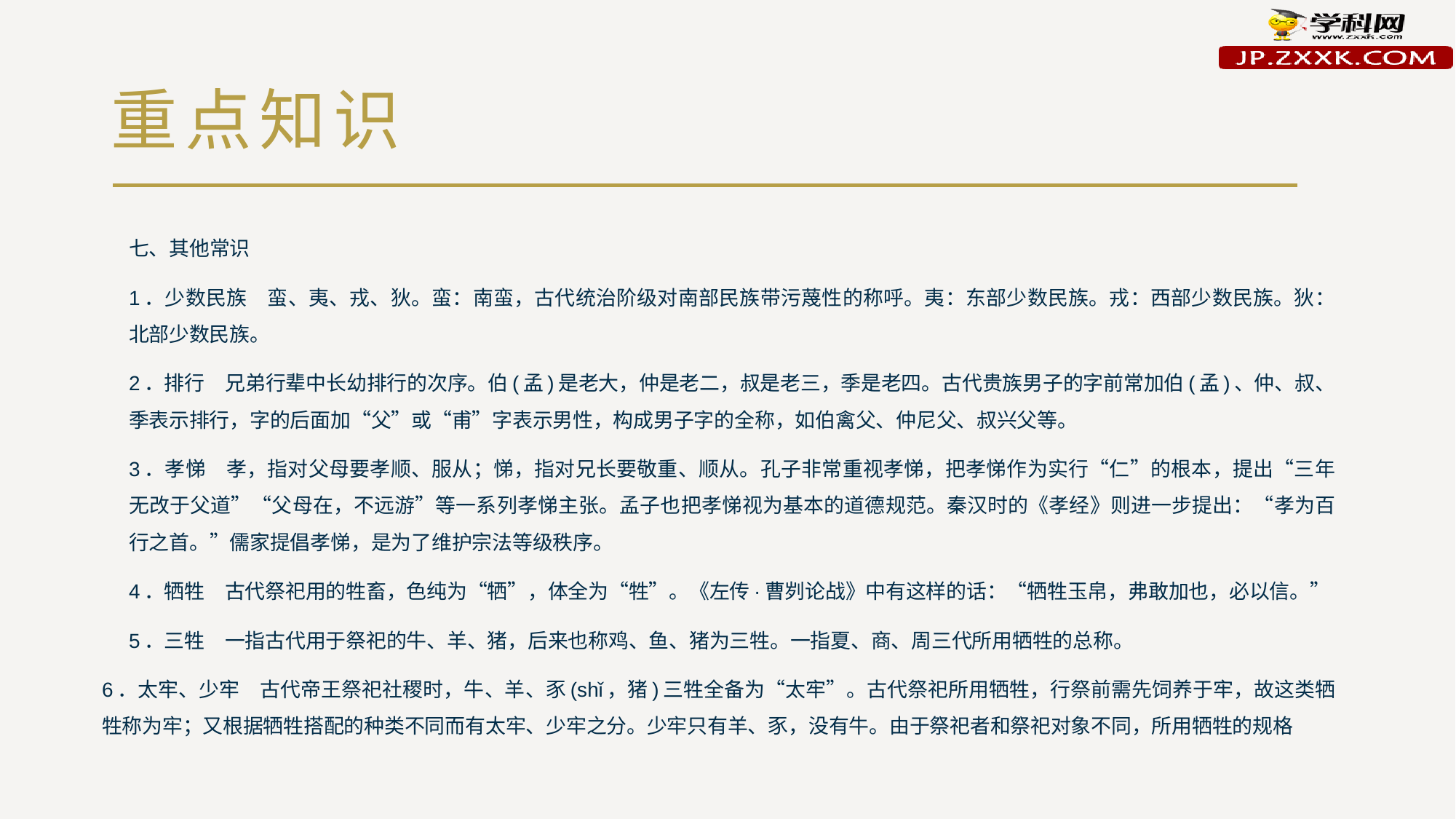

# 重点知识
七、其他常识
1．少数民族　蛮、夷、戎、狄。蛮：南蛮，古代统治阶级对南部民族带污蔑性的称呼。夷：东部少数民族。戎：西部少数民族。狄：北部少数民族。
2．排行　兄弟行辈中长幼排行的次序。伯(孟)是老大，仲是老二，叔是老三，季是老四。古代贵族男子的字前常加伯(孟)、仲、叔、季表示排行，字的后面加“父”或“甫”字表示男性，构成男子字的全称，如伯禽父、仲尼父、叔兴父等。
3．孝悌　孝，指对父母要孝顺、服从；悌，指对兄长要敬重、顺从。孔子非常重视孝悌，把孝悌作为实行“仁”的根本，提出“三年无改于父道”“父母在，不远游”等一系列孝悌主张。孟子也把孝悌视为基本的道德规范。秦汉时的《孝经》则进一步提出：“孝为百行之首。”儒家提倡孝悌，是为了维护宗法等级秩序。
4．牺牲　古代祭祀用的牲畜，色纯为“牺”，体全为“牲”。《左传·曹刿论战》中有这样的话：“牺牲玉帛，弗敢加也，必以信。”
5．三牲　一指古代用于祭祀的牛、羊、猪，后来也称鸡、鱼、猪为三牲。一指夏、商、周三代所用牺牲的总称。
6．太牢、少牢　古代帝王祭祀社稷时，牛、羊、豕(shǐ，猪)三牲全备为“太牢”。古代祭祀所用牺牲，行祭前需先饲养于牢，故这类牺牲称为牢；又根据牺牲搭配的种类不同而有太牢、少牢之分。少牢只有羊、豕，没有牛。由于祭祀者和祭祀对象不同，所用牺牲的规格